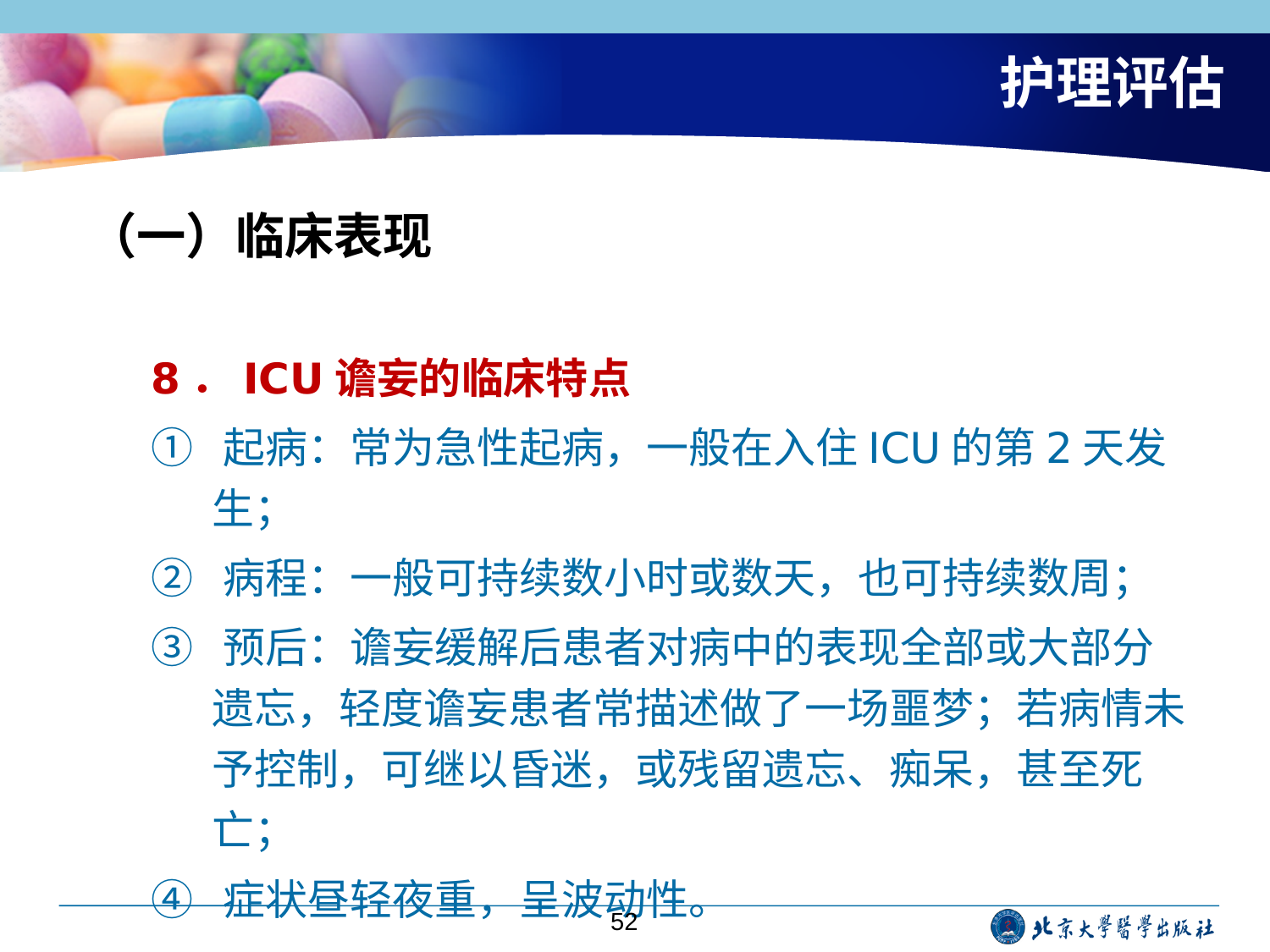

# 护理评估
（一）临床表现

8．ICU谵妄的临床特点
①  起病：常为急性起病，一般在入住ICU的第2天发生；
②  病程：一般可持续数小时或数天，也可持续数周；
③  预后：谵妄缓解后患者对病中的表现全部或大部分遗忘，轻度谵妄患者常描述做了一场噩梦；若病情未予控制，可继以昏迷，或残留遗忘、痴呆，甚至死亡；
④  症状昼轻夜重，呈波动性。
52